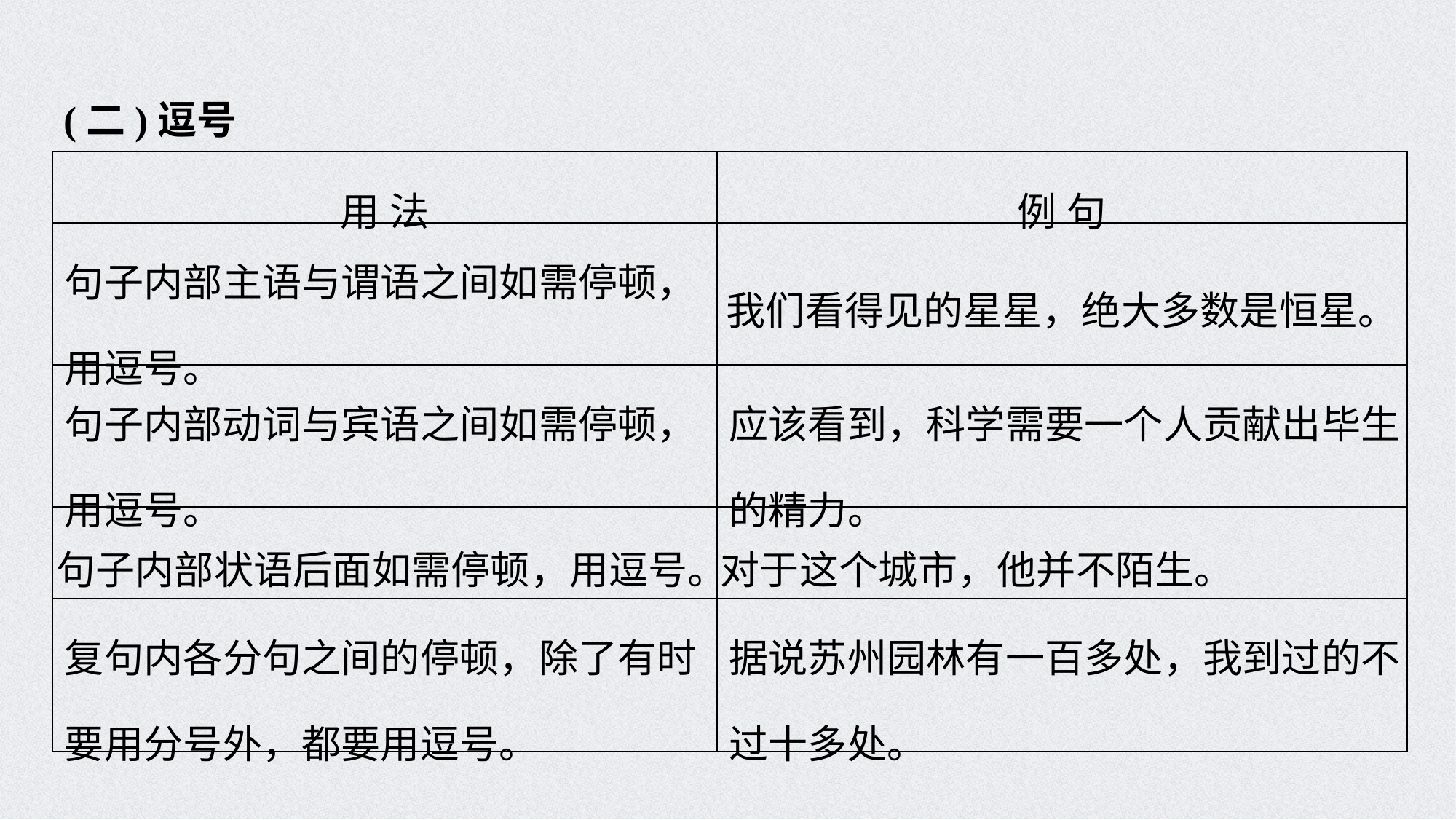

(二)逗号
| 用 法 | 例 句 |
| --- | --- |
| 句子内部主语与谓语之间如需停顿，用逗号。 | 我们看得见的星星，绝大多数是恒星。 |
| 句子内部动词与宾语之间如需停顿，用逗号。 | 应该看到，科学需要一个人贡献出毕生的精力。 |
| 句子内部状语后面如需停顿，用逗号。 | 对于这个城市，他并不陌生。 |
| 复句内各分句之间的停顿，除了有时要用分号外，都要用逗号。 | 据说苏州园林有一百多处，我到过的不过十多处。 |